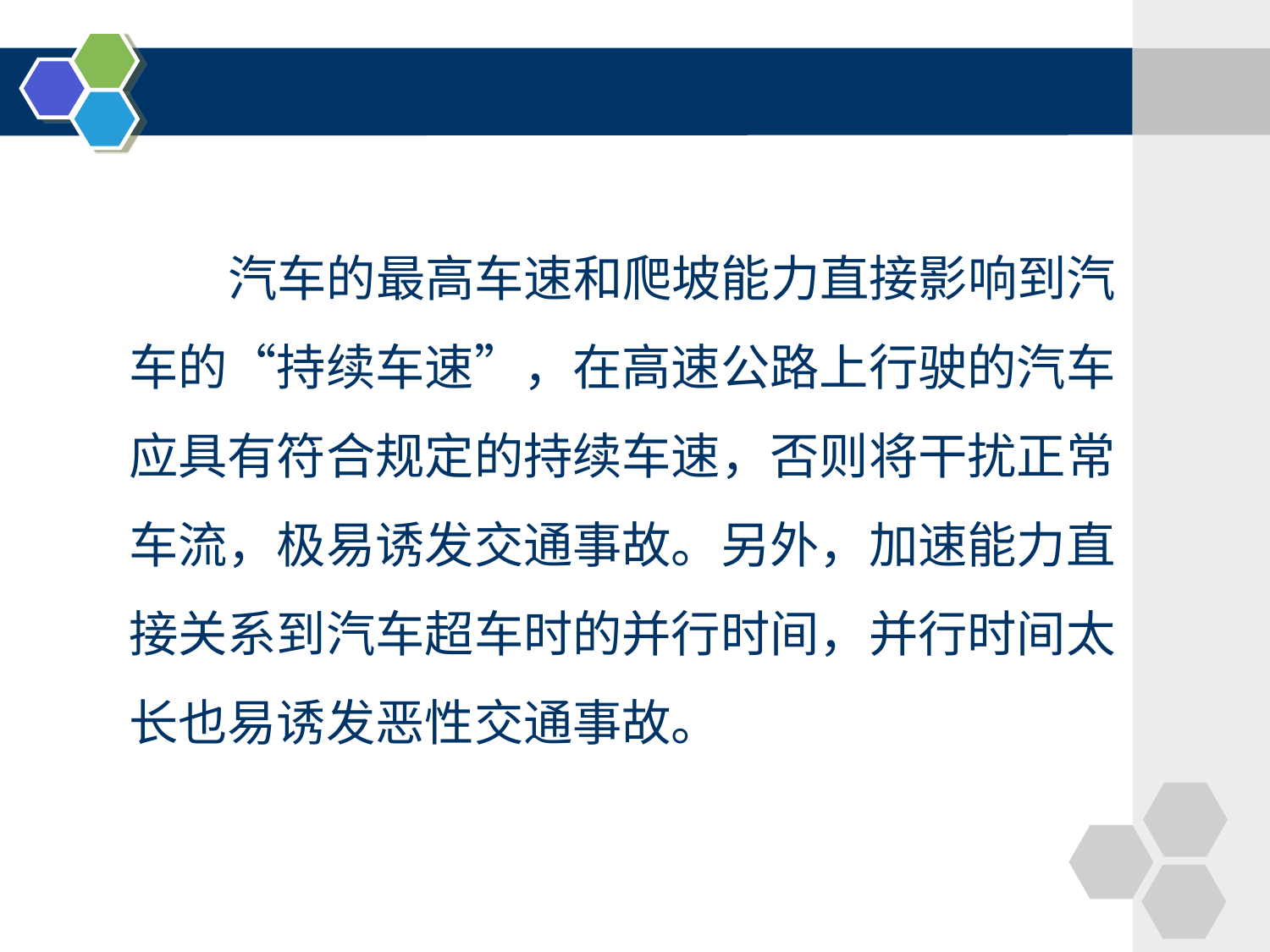

汽车的最高车速和爬坡能力直接影响到汽车的“持续车速”，在高速公路上行驶的汽车应具有符合规定的持续车速，否则将干扰正常车流，极易诱发交通事故。另外，加速能力直接关系到汽车超车时的并行时间，并行时间太长也易诱发恶性交通事故。